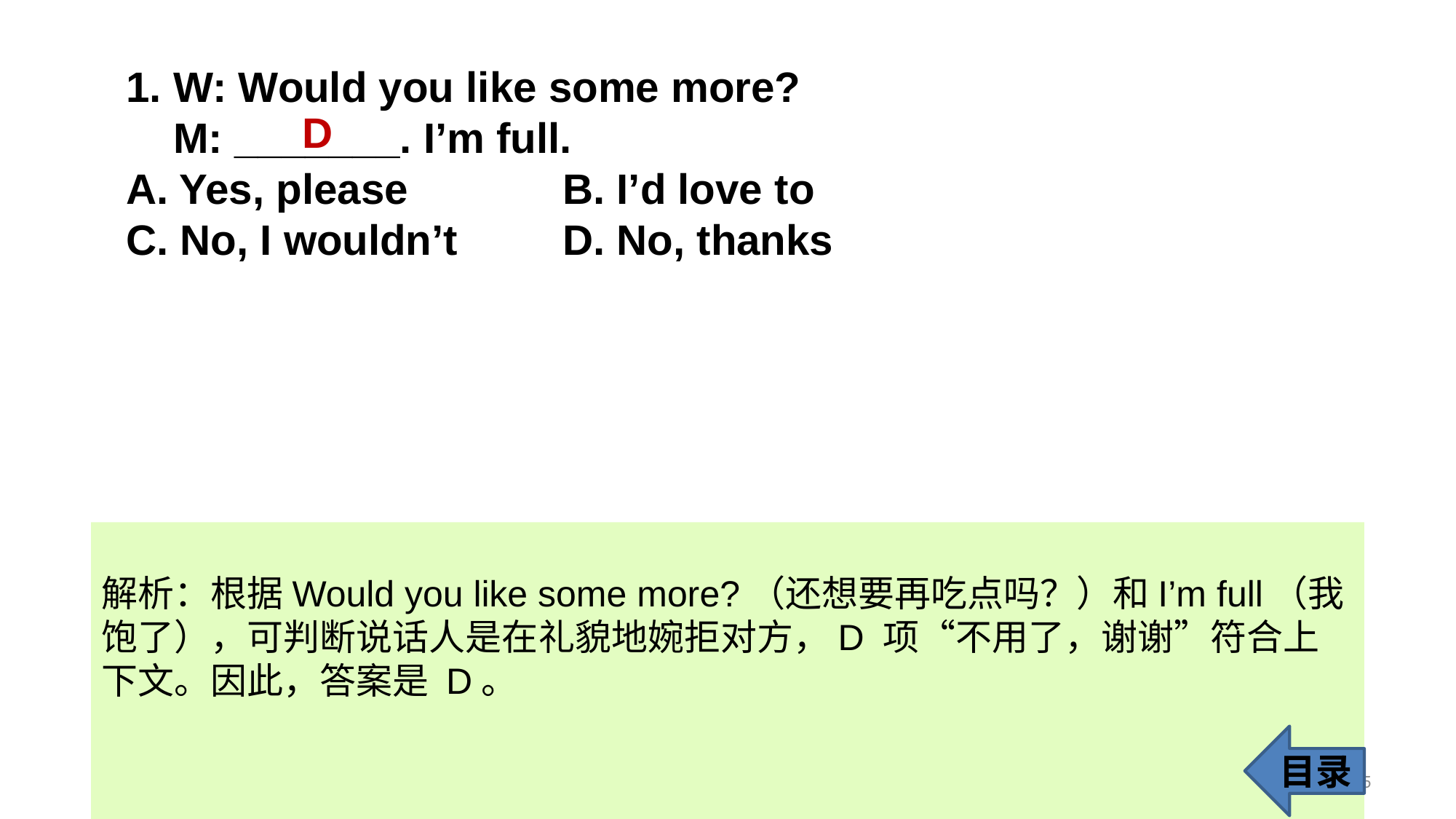

1. W: Would you like some more?
    M: _______. I’m full.
A. Yes, please 		B. I’d love to
C. No, I wouldn’t 	D. No, thanks
D

解析：根据Would you like some more?（还想要再吃点吗？）和I’m full（我饱了），可判断说话人是在礼貌地婉拒对方，D 项“不用了，谢谢”符合上下文。因此，答案是 D。
目录
5